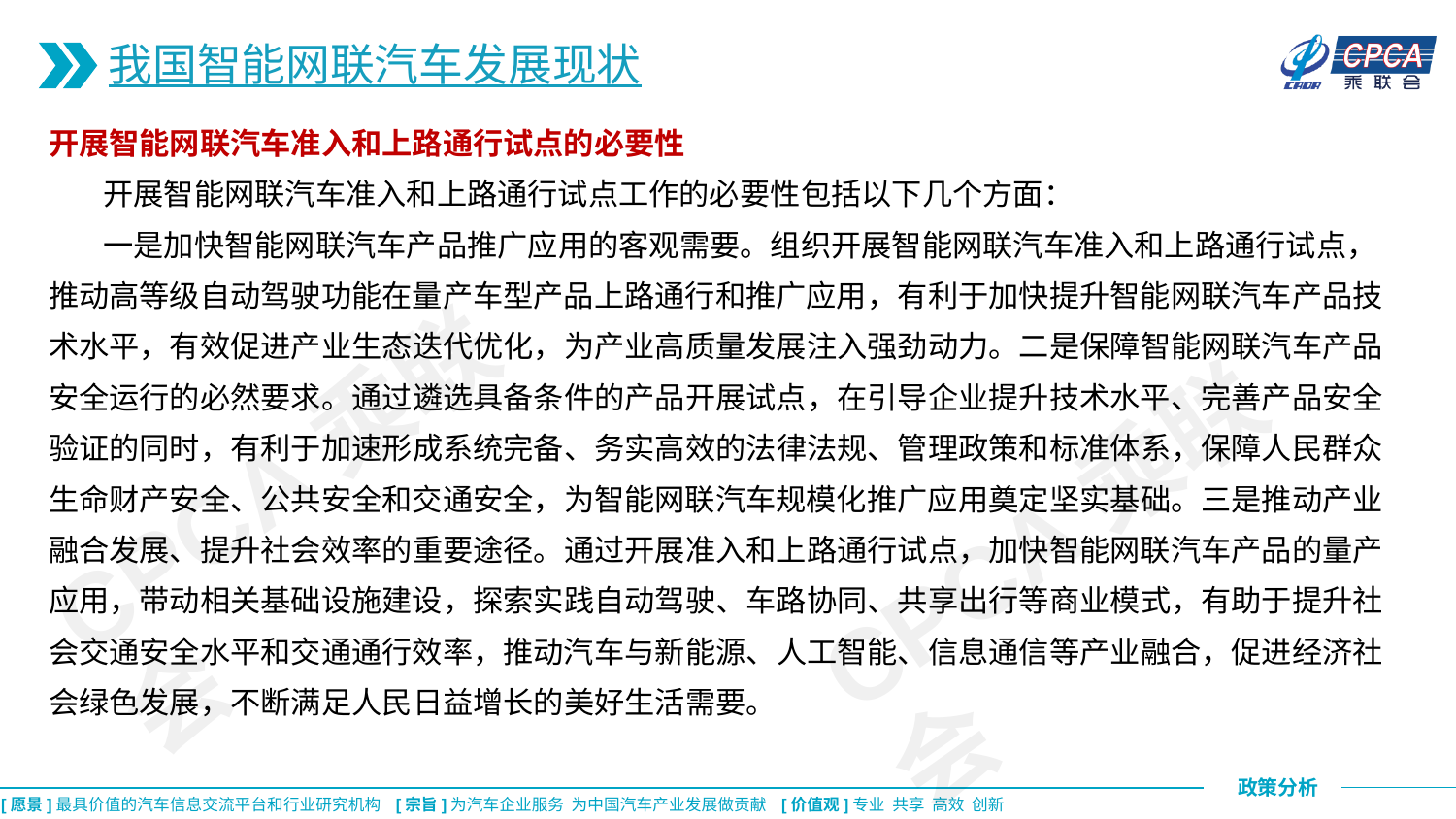

我国智能网联汽车发展现状
开展智能网联汽车准入和上路通行试点的必要性
       开展智能网联汽车准入和上路通行试点工作的必要性包括以下几个方面：
       一是加快智能网联汽车产品推广应用的客观需要。组织开展智能网联汽车准入和上路通行试点，推动高等级自动驾驶功能在量产车型产品上路通行和推广应用，有利于加快提升智能网联汽车产品技术水平，有效促进产业生态迭代优化，为产业高质量发展注入强劲动力。二是保障智能网联汽车产品安全运行的必然要求。通过遴选具备条件的产品开展试点，在引导企业提升技术水平、完善产品安全验证的同时，有利于加速形成系统完备、务实高效的法律法规、管理政策和标准体系，保障人民群众生命财产安全、公共安全和交通安全，为智能网联汽车规模化推广应用奠定坚实基础。三是推动产业融合发展、提升社会效率的重要途径。通过开展准入和上路通行试点，加快智能网联汽车产品的量产应用，带动相关基础设施建设，探索实践自动驾驶、车路协同、共享出行等商业模式，有助于提升社会交通安全水平和交通通行效率，推动汽车与新能源、人工智能、信息通信等产业融合，促进经济社会绿色发展，不断满足人民日益增长的美好生活需要。
CPCA乘联会
CPCA乘联会